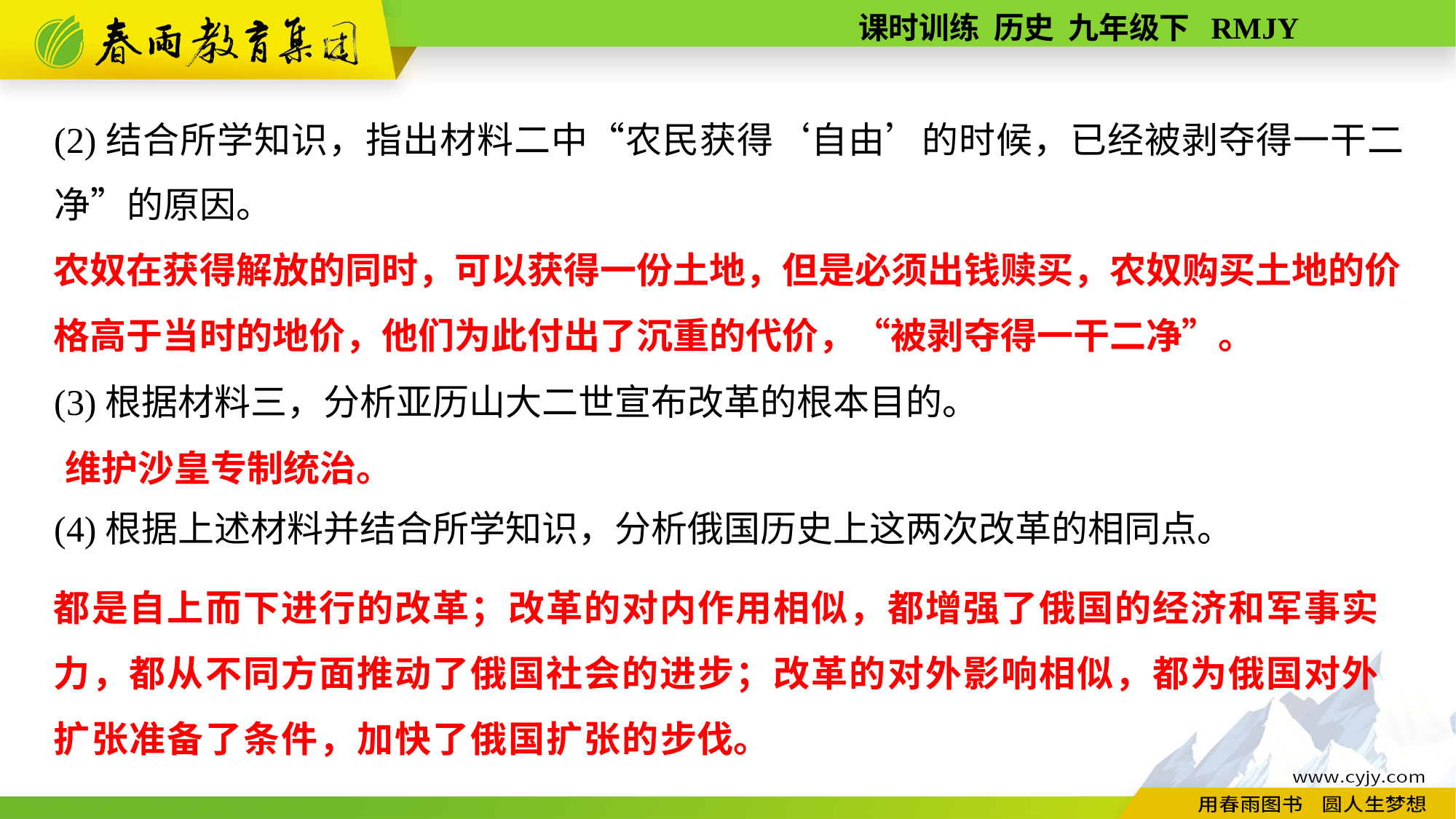

(2)结合所学知识，指出材料二中“农民获得‘自由’的时候，已经被剥夺得一干二净”的原因。

(3)根据材料三，分析亚历山大二世宣布改革的根本目的。
农奴在获得解放的同时，可以获得一份土地，但是必须出钱赎买，农奴购买土地的价格高于当时的地价，他们为此付出了沉重的代价，“被剥夺得一干二净”。
维护沙皇专制统治。
(4)根据上述材料并结合所学知识，分析俄国历史上这两次改革的相同点。
都是自上而下进行的改革；改革的对内作用相似，都增强了俄国的经济和军事实力，都从不同方面推动了俄国社会的进步；改革的对外影响相似，都为俄国对外扩张准备了条件，加快了俄国扩张的步伐。